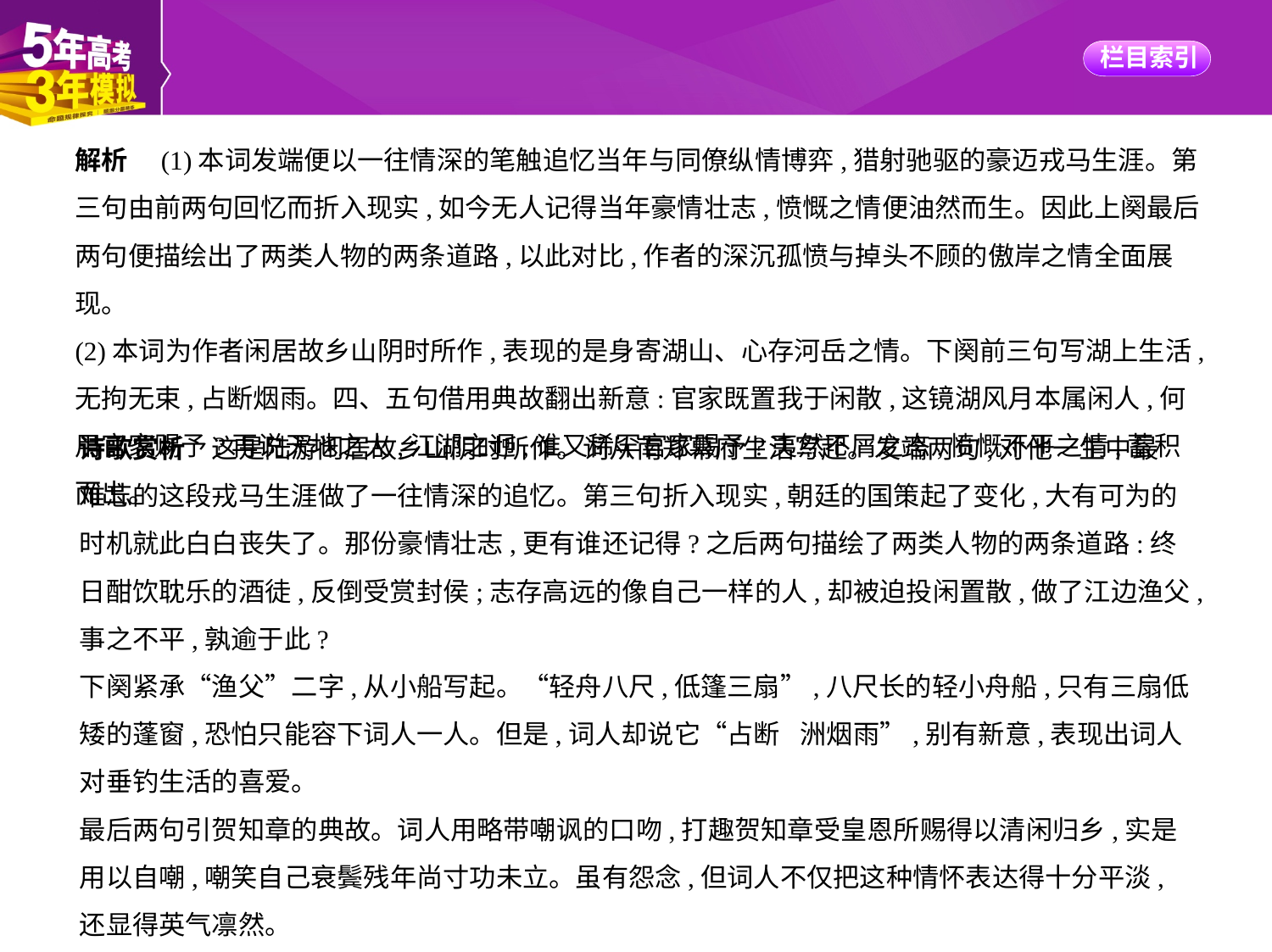

解析　(1)本词发端便以一往情深的笔触追忆当年与同僚纵情博弈,猎射驰驱的豪迈戎马生涯。第三句由前两句回忆而折入现实,如今无人记得当年豪情壮志,愤慨之情便油然而生。因此上阕最后两句便描绘出了两类人物的两条道路,以此对比,作者的深沉孤愤与掉头不顾的傲岸之情全面展现。
(2)本词为作者闲居故乡山阴时所作,表现的是身寄湖山、心存河岳之情。下阕前三句写湖上生活,无拘无束,占断烟雨。四、五句借用典故翻出新意:官家既置我于闲散,这镜湖风月本属闲人,何用官家赐予?再说天地之大,江湖之迥,谁又稀罕官家赐予?夷然不屑之态,愤慨不平之情,蓄积而出。
诗歌赏析　这是陆游闲居故乡山阴时所作。词从南郑幕府生活写起。发端两句,对他一生中最
难忘的这段戎马生涯做了一往情深的追忆。第三句折入现实,朝廷的国策起了变化,大有可为的
时机就此白白丧失了。那份豪情壮志,更有谁还记得?之后两句描绘了两类人物的两条道路:终
日酣饮耽乐的酒徒,反倒受赏封侯;志存高远的像自己一样的人,却被迫投闲置散,做了江边渔父,
事之不平,孰逾于此?
下阕紧承“渔父”二字,从小船写起。“轻舟八尺,低篷三扇”,八尺长的轻小舟船,只有三扇低
矮的蓬窗,恐怕只能容下词人一人。但是,词人却说它“占断 洲烟雨”,别有新意,表现出词人
对垂钓生活的喜爱。
最后两句引贺知章的典故。词人用略带嘲讽的口吻,打趣贺知章受皇恩所赐得以清闲归乡,实是
用以自嘲,嘲笑自己衰鬓残年尚寸功未立。虽有怨念,但词人不仅把这种情怀表达得十分平淡,
还显得英气凛然。